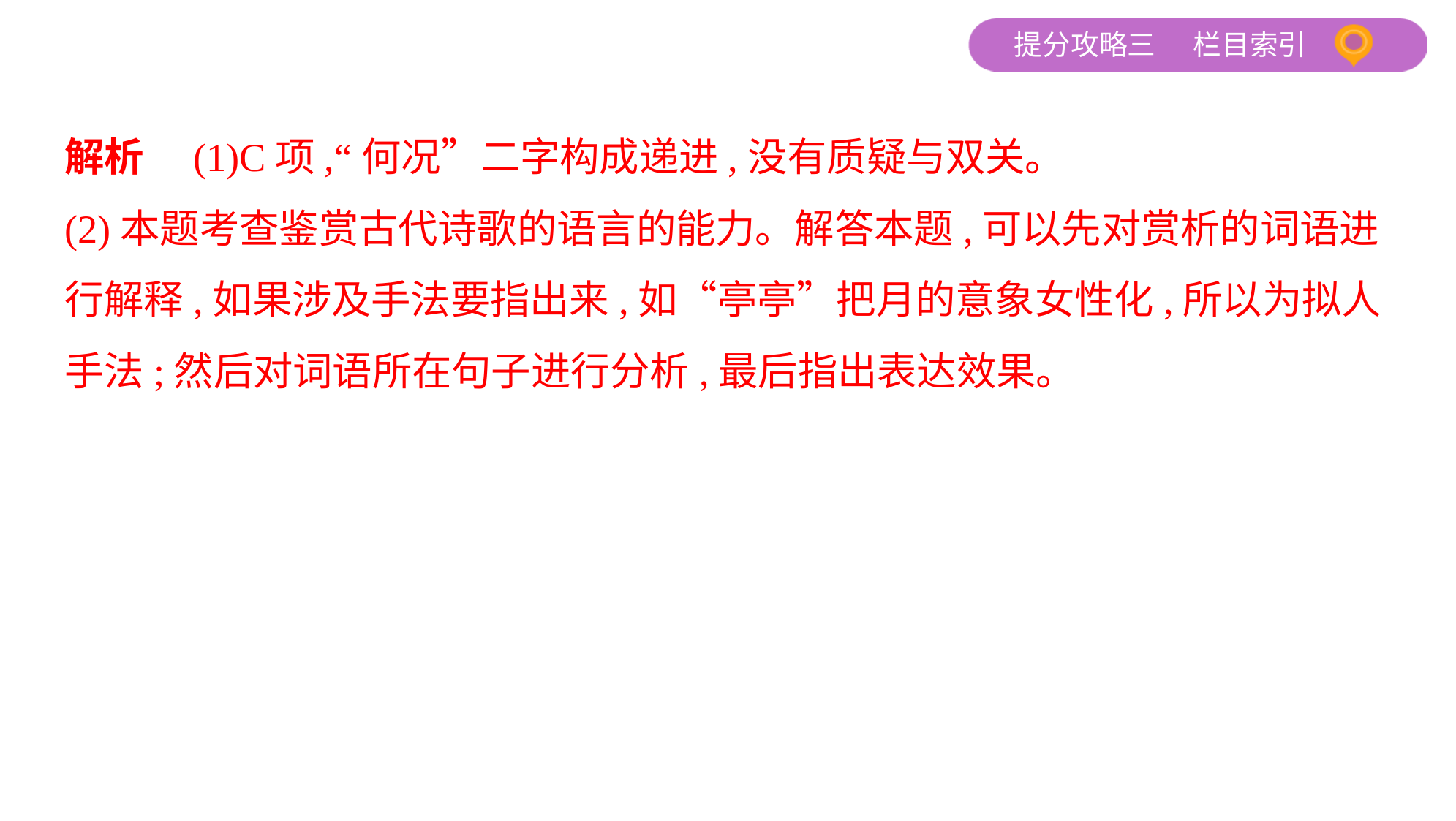

解析　(1)C项,“何况”二字构成递进,没有质疑与双关。
(2)本题考查鉴赏古代诗歌的语言的能力。解答本题,可以先对赏析的词语进
行解释,如果涉及手法要指出来,如“亭亭”把月的意象女性化,所以为拟人
手法;然后对词语所在句子进行分析,最后指出表达效果。